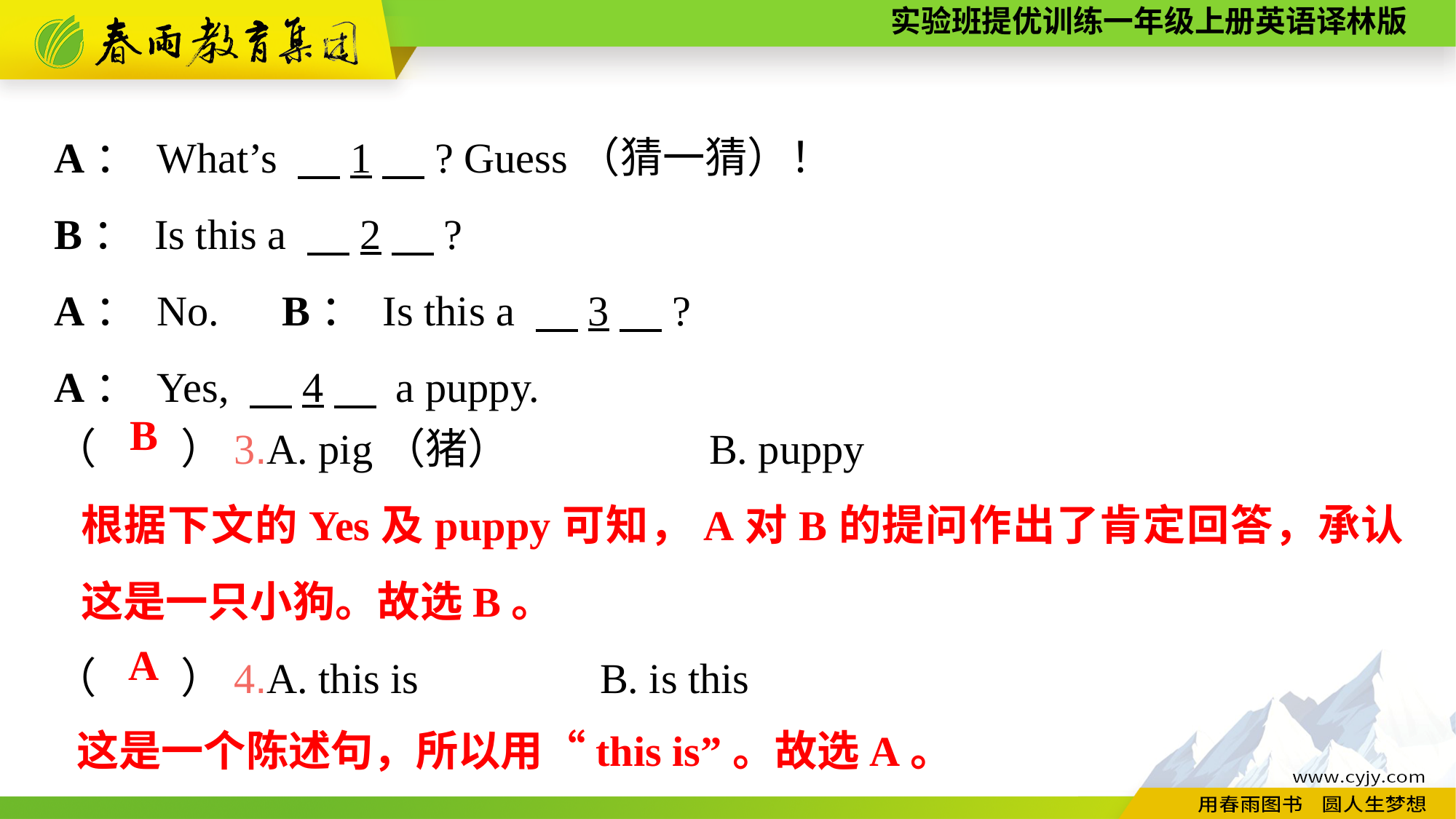

A： What’s 　1　? Guess（猜一猜）！
B： Is this a 　2　?
A： No.　B： Is this a 　3　?
A： Yes, 　4　 a puppy.
（　　）3.A. pig（猪）  		B. puppy

（　　）4.A. this is	   	B. is this
B
根据下文的Yes及puppy可知，A对B的提问作出了肯定回答，承认这是一只小狗。故选B。
A
这是一个陈述句，所以用“this is”。故选A。